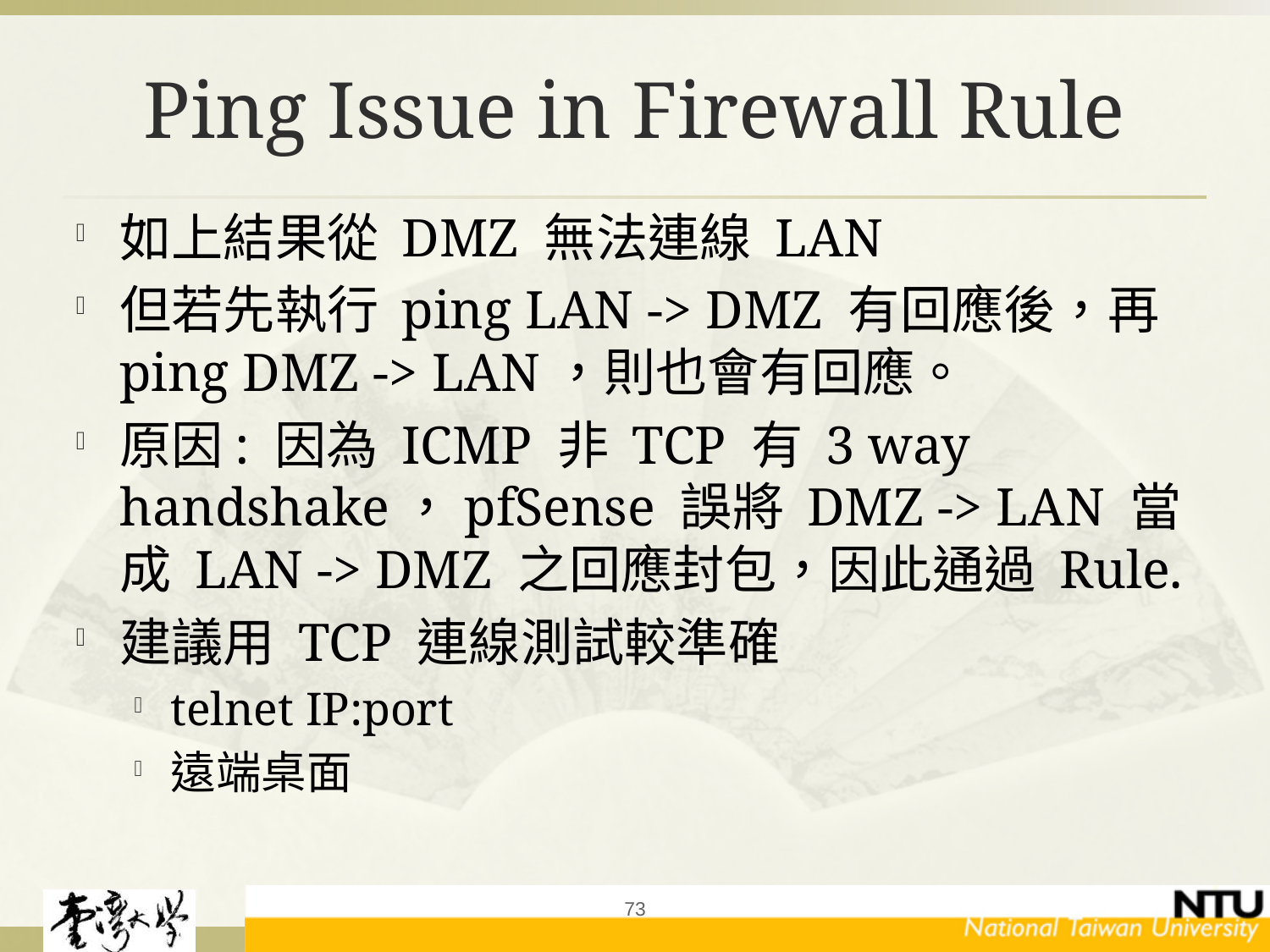

# Ping Issue in Firewall Rule
如上結果從 DMZ 無法連線 LAN
但若先執行 ping LAN -> DMZ 有回應後，再 ping DMZ -> LAN，則也會有回應。
原因: 因為 ICMP 非 TCP 有 3 way handshake，pfSense 誤將 DMZ -> LAN 當成 LAN -> DMZ 之回應封包，因此通過 Rule.
建議用 TCP 連線測試較準確
telnet IP:port
遠端桌面
73